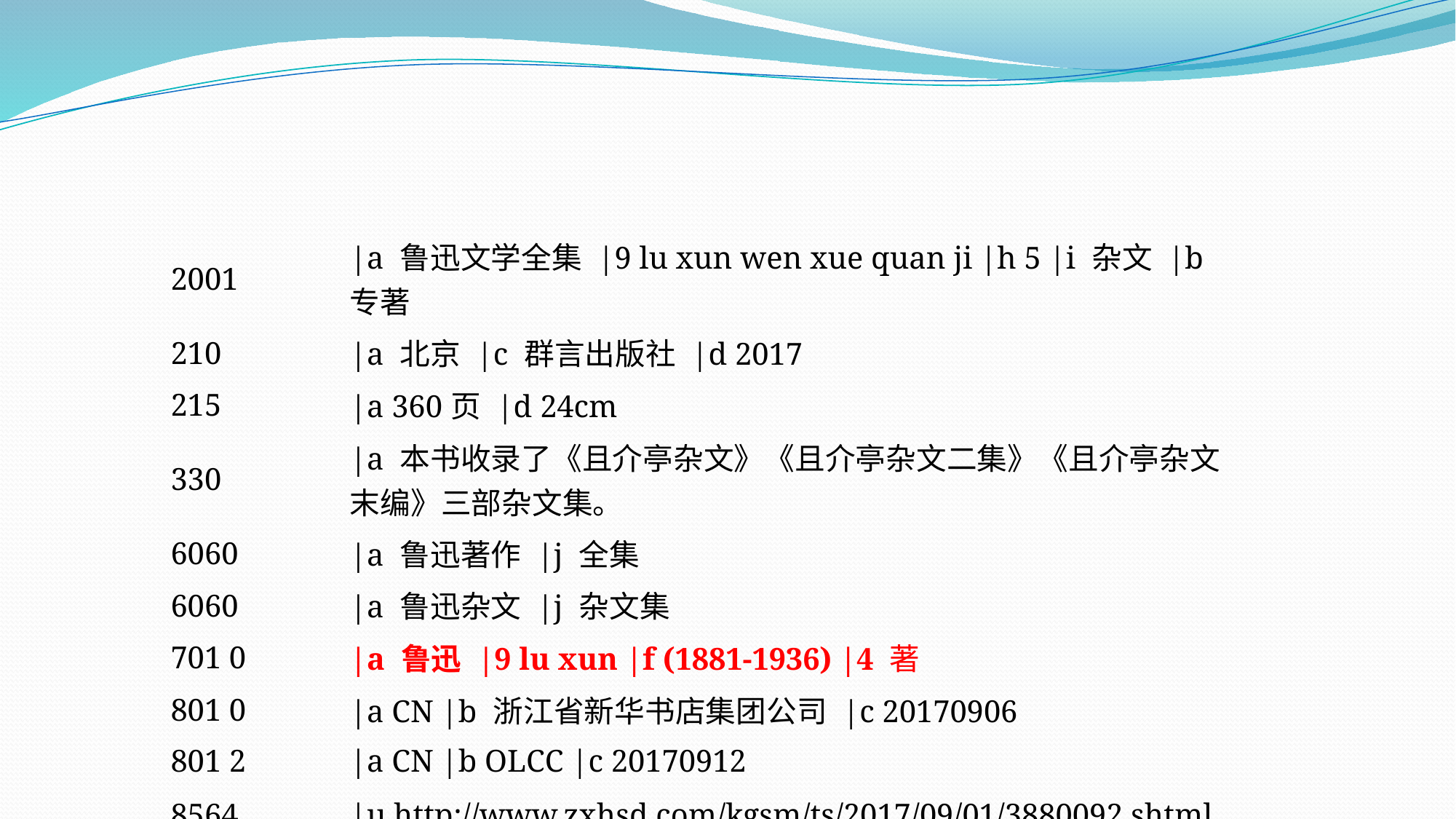

#
|  |  |
| --- | --- |
|  |  |
| 2001 | |a 鲁迅文学全集 |9 lu xun wen xue quan ji |h 5 |i 杂文 |b 专著 |
| 210 | |a 北京 |c 群言出版社 |d 2017 |
| 215 | |a 360页 |d 24cm |
| 330 | |a 本书收录了《且介亭杂文》《且介亭杂文二集》《且介亭杂文末编》三部杂文集。 |
| 6060 | |a 鲁迅著作 |j 全集 |
| 6060 | |a 鲁迅杂文 |j 杂文集 |
| 701 0 | |a 鲁迅 |9 lu xun |f (1881-1936) |4 著 |
| 801 0 | |a CN |b 浙江省新华书店集团公司 |c 20170906 |
| 801 2 | |a CN |b OLCC |c 20170912 |
| 8564 | |u http://www.zxhsd.com/kgsm/ts/2017/09/01/3880092.shtml |